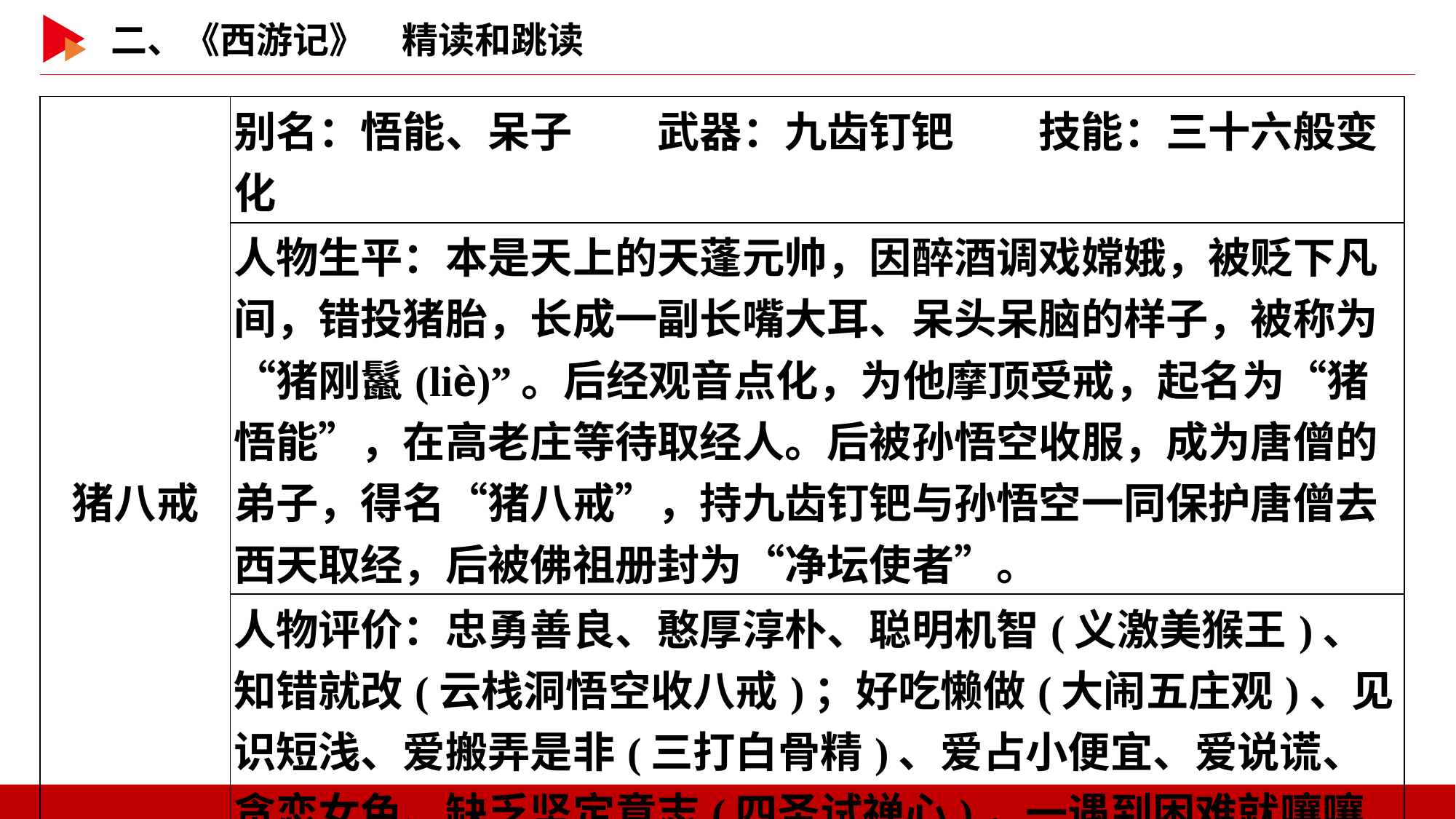

| 猪八戒 | 别名：悟能、呆子　　武器：九齿钉钯　　技能：三十六般变化 |
| --- | --- |
|  | 人物生平：本是天上的天蓬元帅，因醉酒调戏嫦娥，被贬下凡间，错投猪胎，长成一副长嘴大耳、呆头呆脑的样子，被称为“猪刚鬣(liè)”。后经观音点化，为他摩顶受戒，起名为“猪悟能”，在高老庄等待取经人。后被孙悟空收服，成为唐僧的弟子，得名“猪八戒”，持九齿钉钯与孙悟空一同保护唐僧去西天取经，后被佛祖册封为“净坛使者”。 |
|  | 人物评价：忠勇善良、憨厚淳朴、聪明机智(义激美猴王)、知错就改(云栈洞悟空收八戒)；好吃懒做(大闹五庄观)、见识短浅、爱搬弄是非(三打白骨精)、爱占小便宜、爱说谎、贪恋女色、缺乏坚定意志(四圣试禅心)，一遇到困难就嚷嚷着散伙。 |